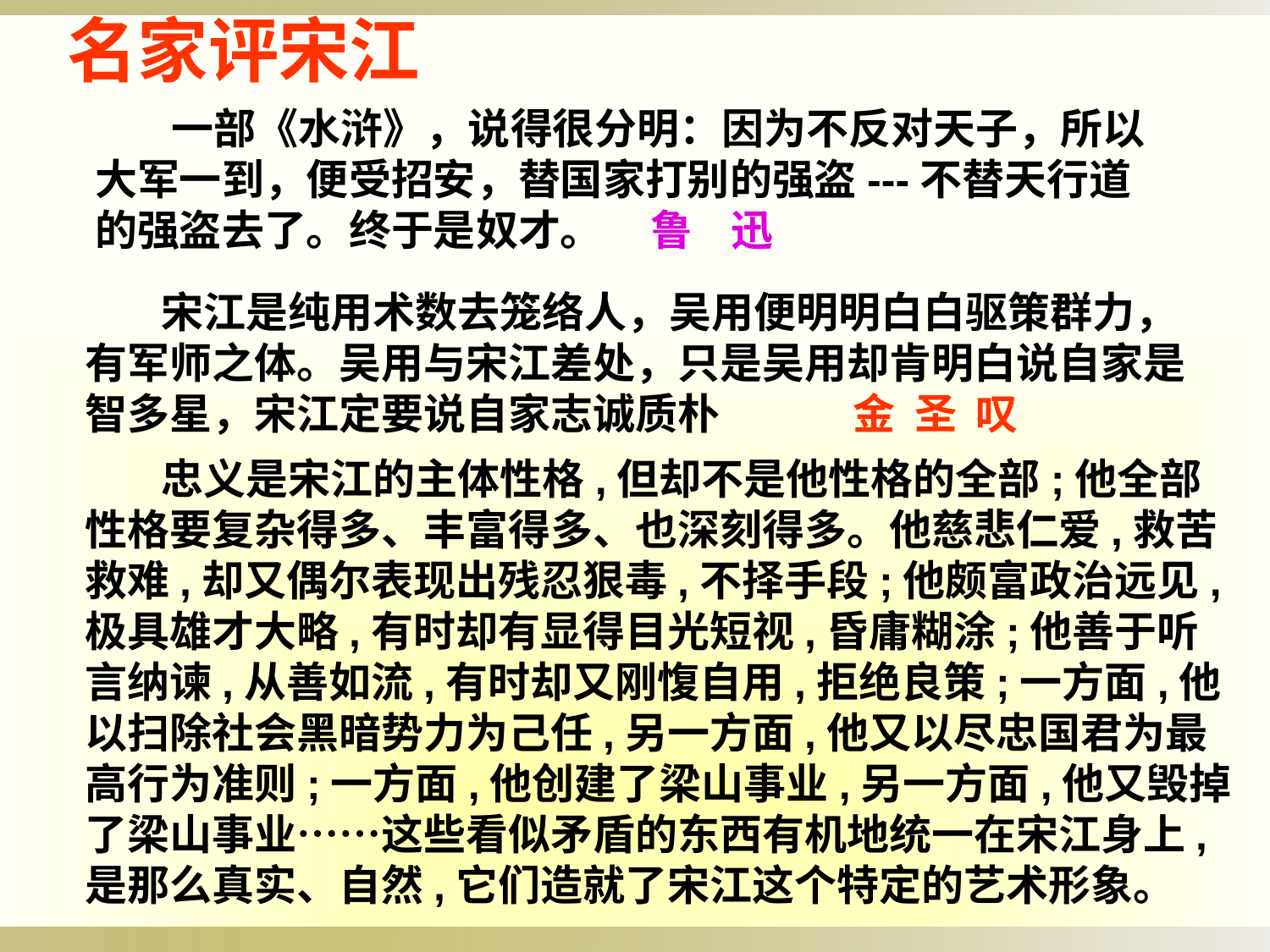

名家评宋江
            一部《水浒》，说得很分明：因为不反对天子，所以大军一到，便受招安，替国家打别的强盗---不替天行道的强盗去了。终于是奴才。     鲁    迅

            宋江是纯用术数去笼络人，吴用便明明白白驱策群力，有军师之体。吴用与宋江差处，只是吴用却肯明白说自家是智多星，宋江定要说自家志诚质朴              金  圣  叹
            忠义是宋江的主体性格,但却不是他性格的全部;他全部性格要复杂得多、丰富得多、也深刻得多。他慈悲仁爱,救苦救难,却又偶尔表现出残忍狠毒,不择手段;他颇富政治远见,极具雄才大略,有时却有显得目光短视,昏庸糊涂;他善于听言纳谏,从善如流,有时却又刚愎自用,拒绝良策;一方面,他以扫除社会黑暗势力为己任,另一方面,他又以尽忠国君为最高行为准则;一方面,他创建了梁山事业,另一方面,他又毁掉了梁山事业……这些看似矛盾的东西有机地统一在宋江身上,是那么真实、自然,它们造就了宋江这个特定的艺术形象。